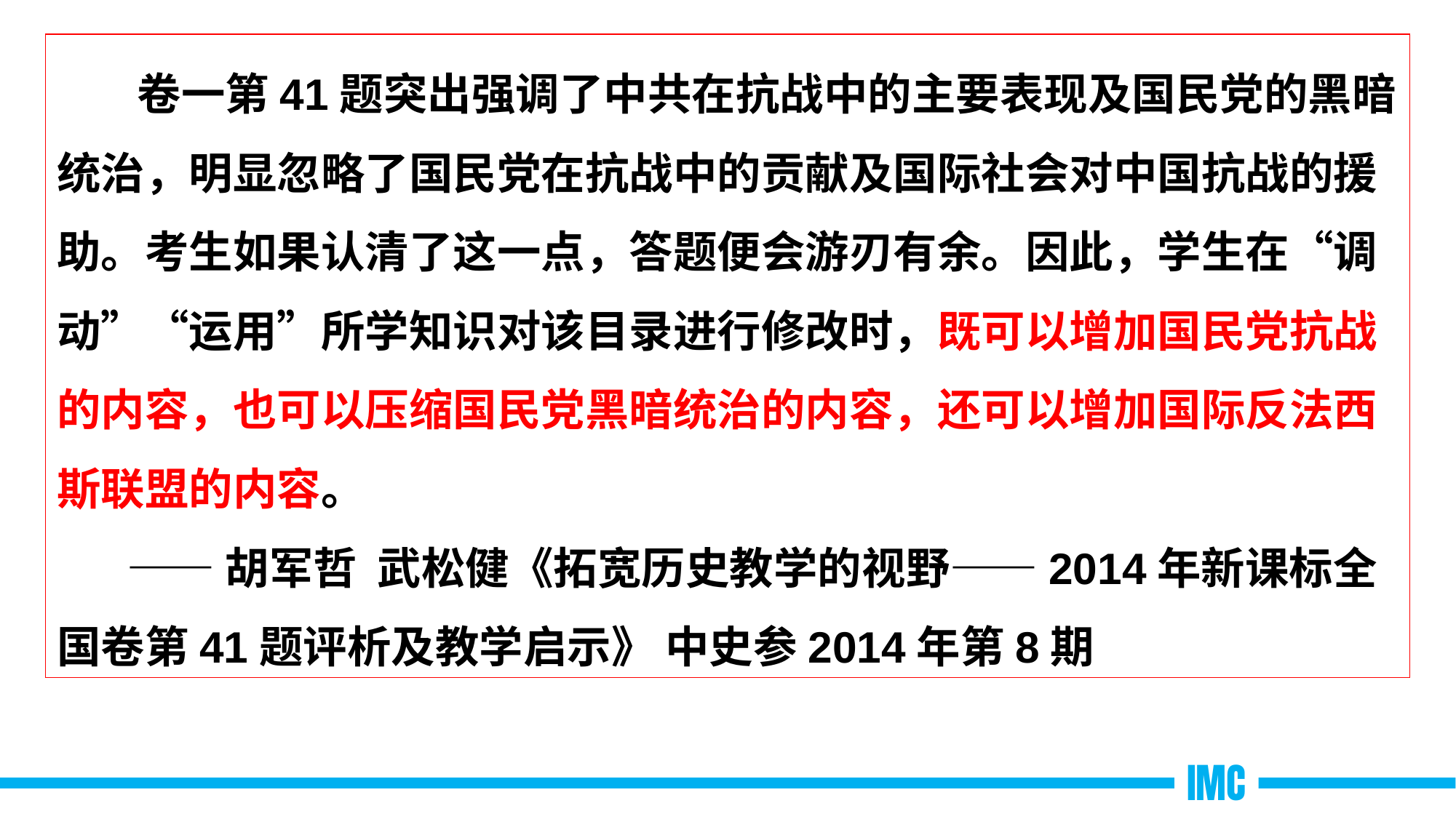

卷一第41题突出强调了中共在抗战中的主要表现及国民党的黑暗统治，明显忽略了国民党在抗战中的贡献及国际社会对中国抗战的援助。考生如果认清了这一点，答题便会游刃有余。因此，学生在“调动”“运用”所学知识对该目录进行修改时，既可以增加国民党抗战的内容，也可以压缩国民党黑暗统治的内容，还可以增加国际反法西斯联盟的内容。
       ——胡军哲  武松健《拓宽历史教学的视野——2014年新课标全国卷第41题评析及教学启示》 中史参2014年第8期